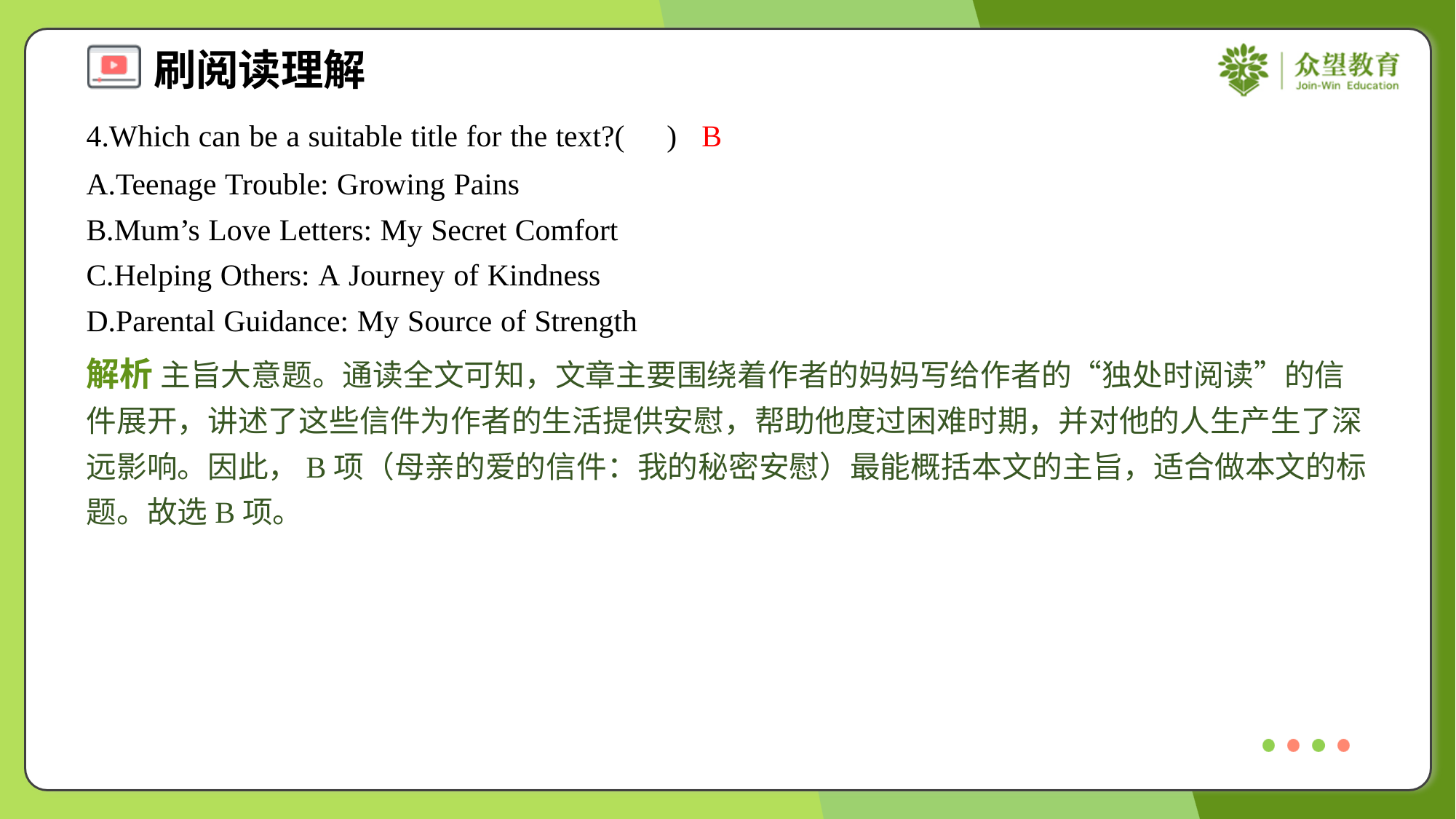

4.Which can be a suitable title for the text?(     )
B
A.Teenage Trouble: Growing Pains
B.Mum’s Love Letters: My Secret Comfort
C.Helping Others: A Journey of Kindness
D.Parental Guidance: My Source of Strength
解析 主旨大意题。通读全文可知，文章主要围绕着作者的妈妈写给作者的“独处时阅读”的信件展开，讲述了这些信件为作者的生活提供安慰，帮助他度过困难时期，并对他的人生产生了深远影响。因此，B项（母亲的爱的信件：我的秘密安慰）最能概括本文的主旨，适合做本文的标题。故选B项。